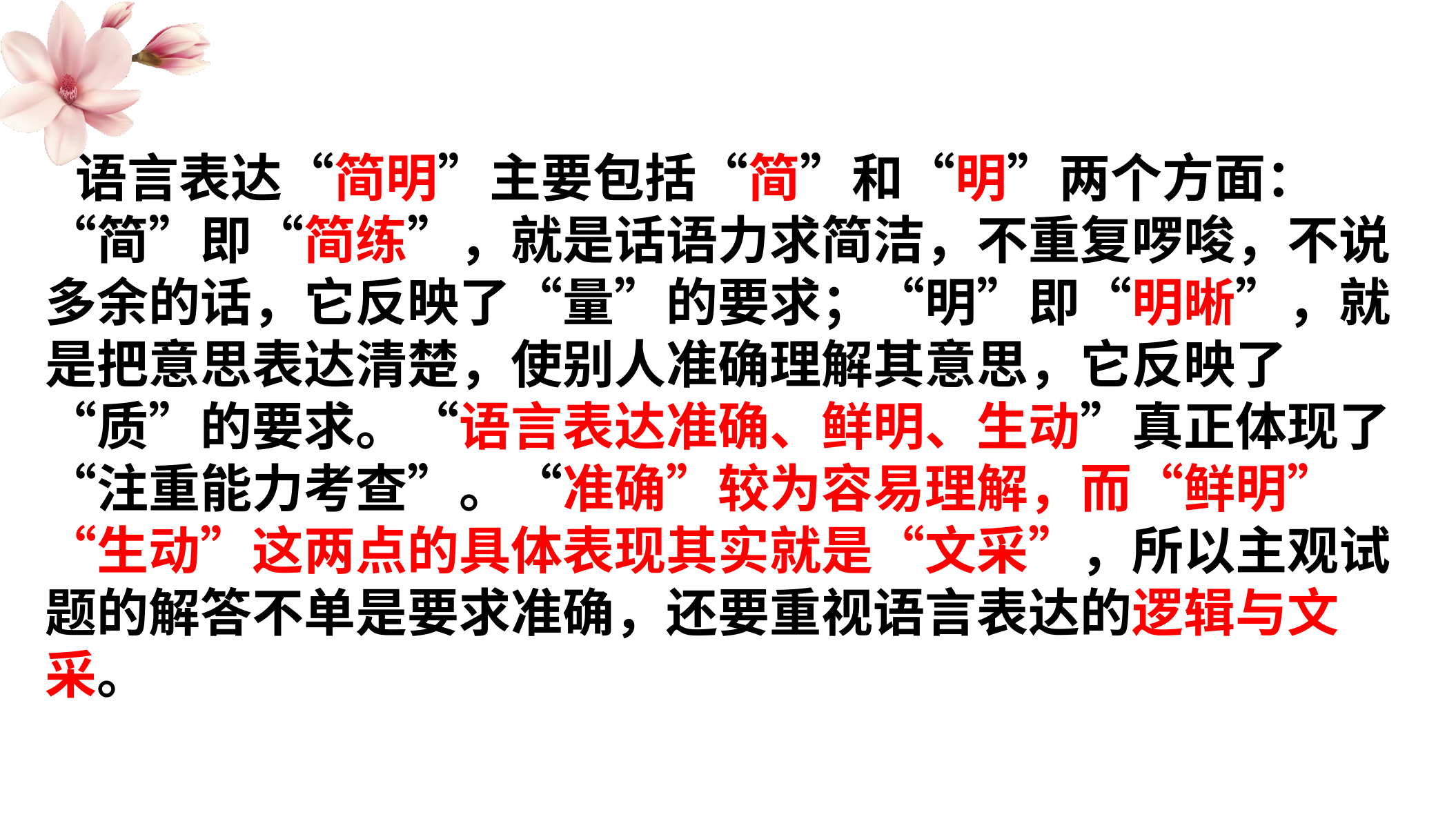

语言表达“简明”主要包括“简”和“明”两个方面：“简”即“简练”，就是话语力求简洁，不重复啰唆，不说多余的话，它反映了“量”的要求；“明”即“明晰”，就是把意思表达清楚，使别人准确理解其意思，它反映了“质”的要求。“语言表达准确、鲜明、生动”真正体现了“注重能力考查”。“准确”较为容易理解，而“鲜明”“生动”这两点的具体表现其实就是“文采”，所以主观试题的解答不单是要求准确，还要重视语言表达的逻辑与文采。